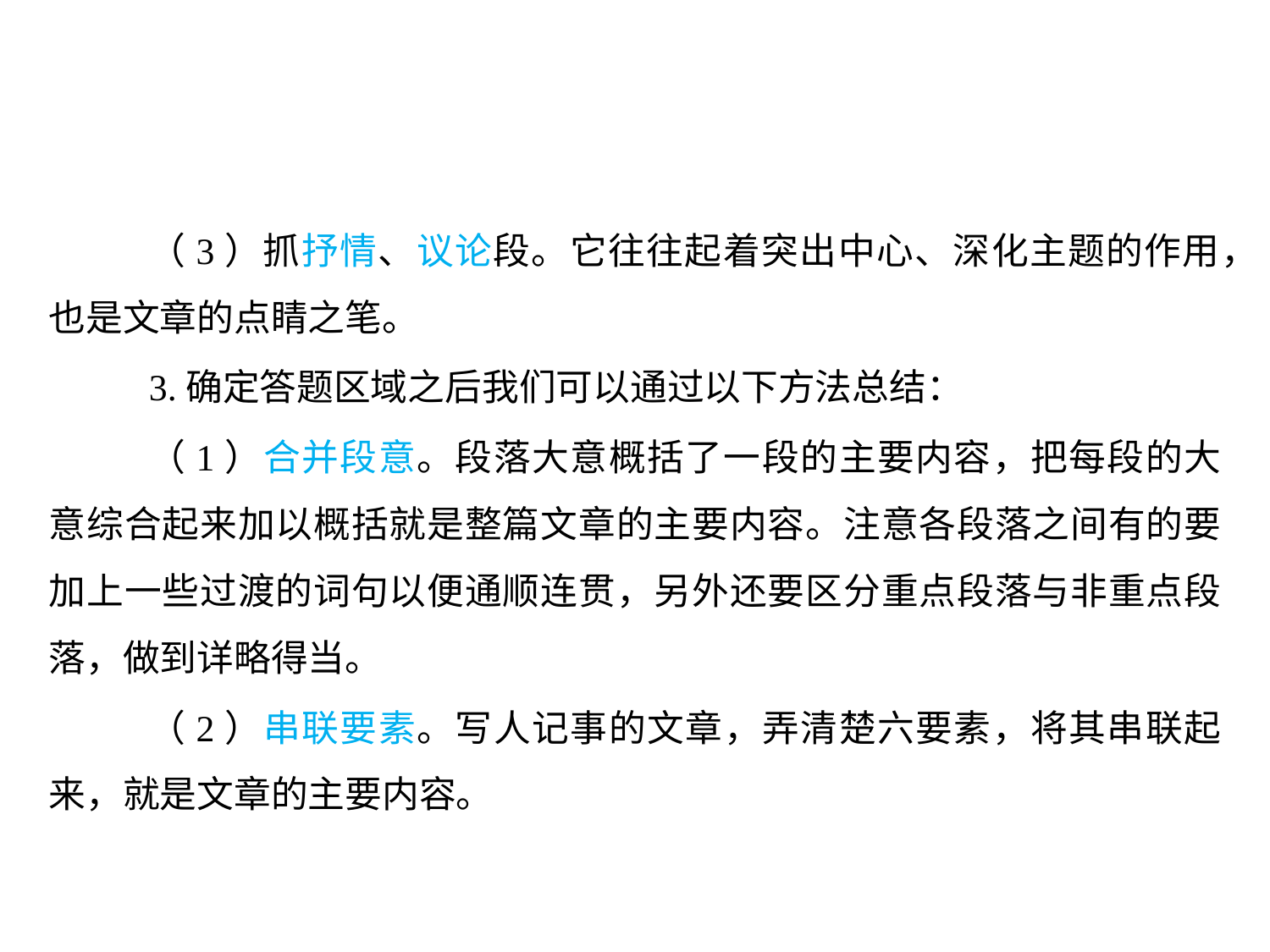

（3）抓抒情、议论段。它往往起着突出中心、深化主题的作用，也是文章的点睛之笔。
3.确定答题区域之后我们可以通过以下方法总结：
（1）合并段意。段落大意概括了一段的主要内容，把每段的大意综合起来加以概括就是整篇文章的主要内容。注意各段落之间有的要加上一些过渡的词句以便通顺连贯，另外还要区分重点段落与非重点段落，做到详略得当。
（2）串联要素。写人记事的文章，弄清楚六要素，将其串联起来，就是文章的主要内容。